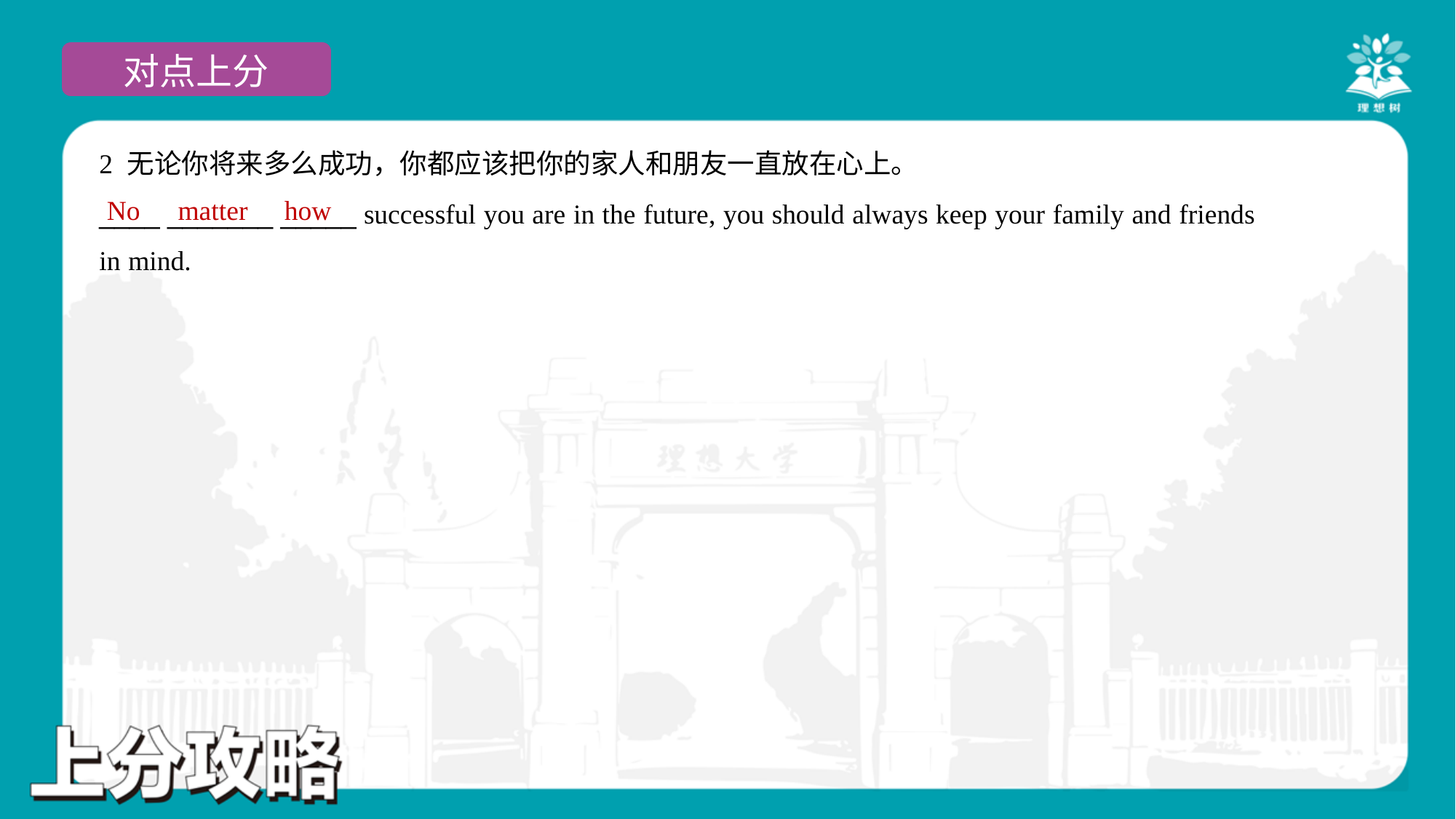

2 无论你将来多么成功，你都应该把你的家人和朋友一直放在心上。
____ _______ _____ successful you are in the future, you should always keep your family and friends
in mind.
No
matter
how